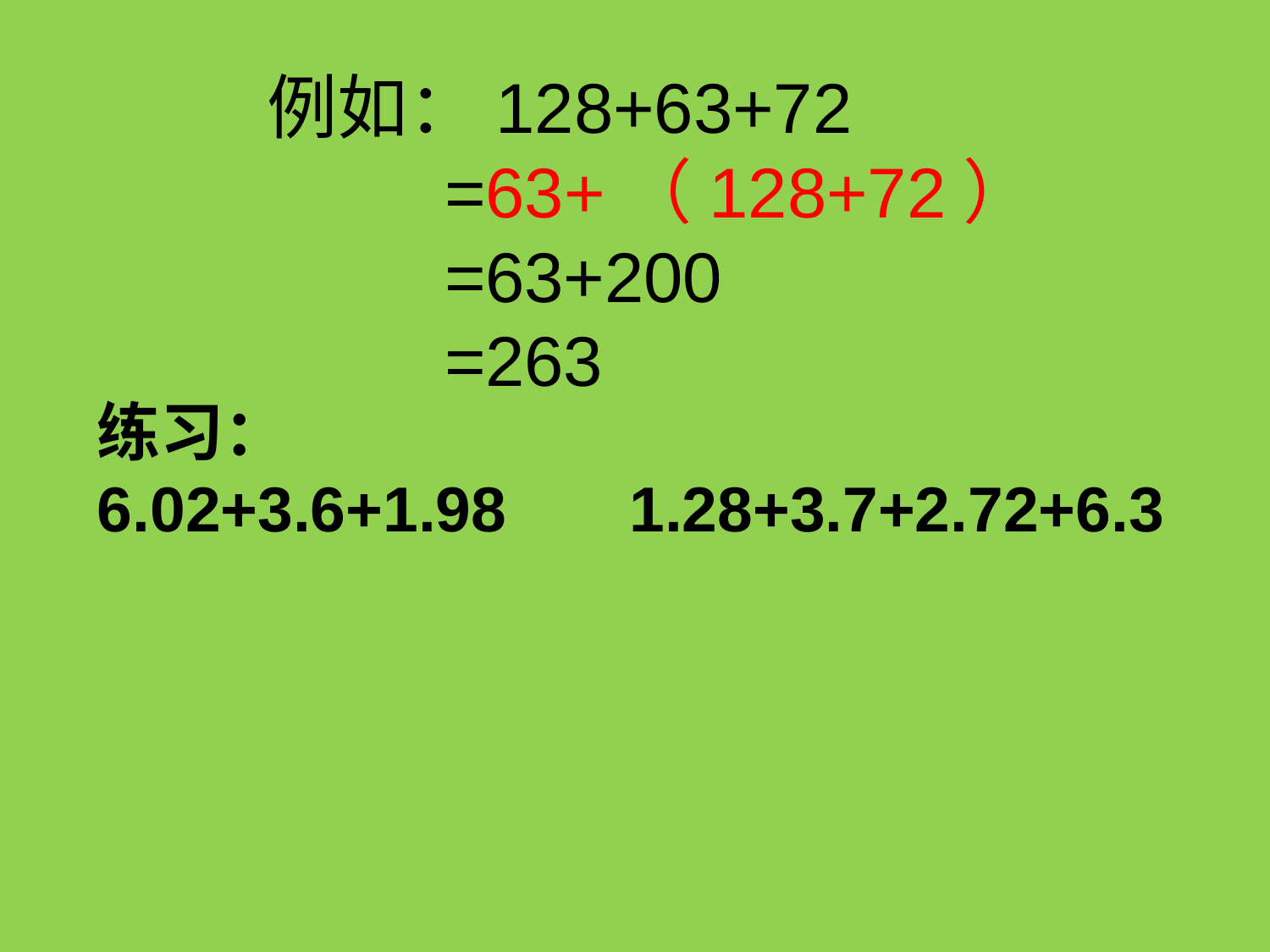

例如：128+63+72
         =63+（128+72）
         =63+200
         =263
练习：
6.02+3.6+1.98       1.28+3.7+2.72+6.3